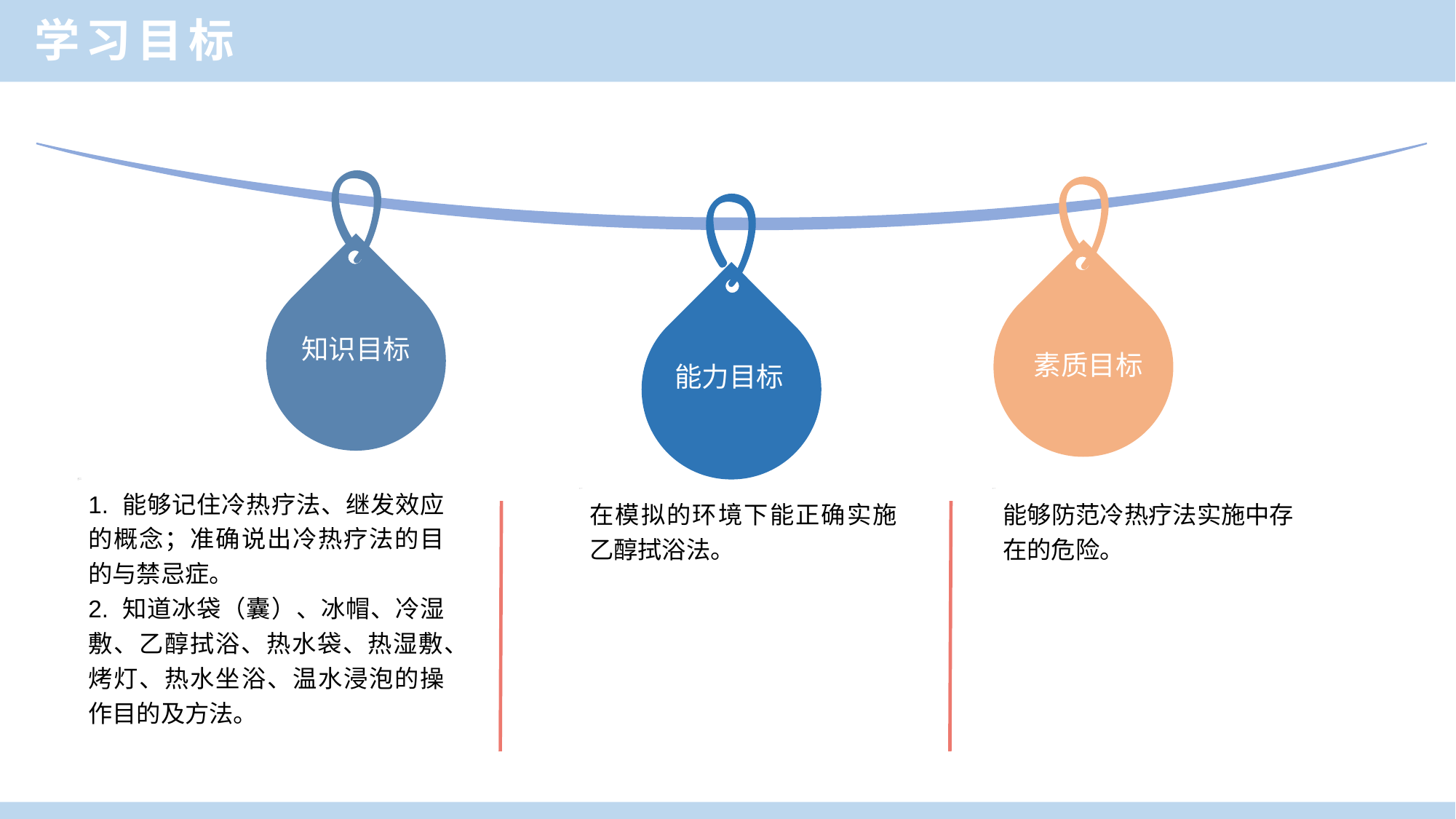

学习目标

知识目标

素质目标

能力目标
1. 能够记住冷热疗法、继发效应的概念；准确说出冷热疗法的目的与禁忌症。
2. 知道冰袋（囊）、冰帽、冷湿敷、乙醇拭浴、热水袋、热湿敷、烤灯、热水坐浴、温水浸泡的操作目的及方法。
在模拟的环境下能正确实施乙醇拭浴法。
能够防范冷热疗法实施中存在的危险。